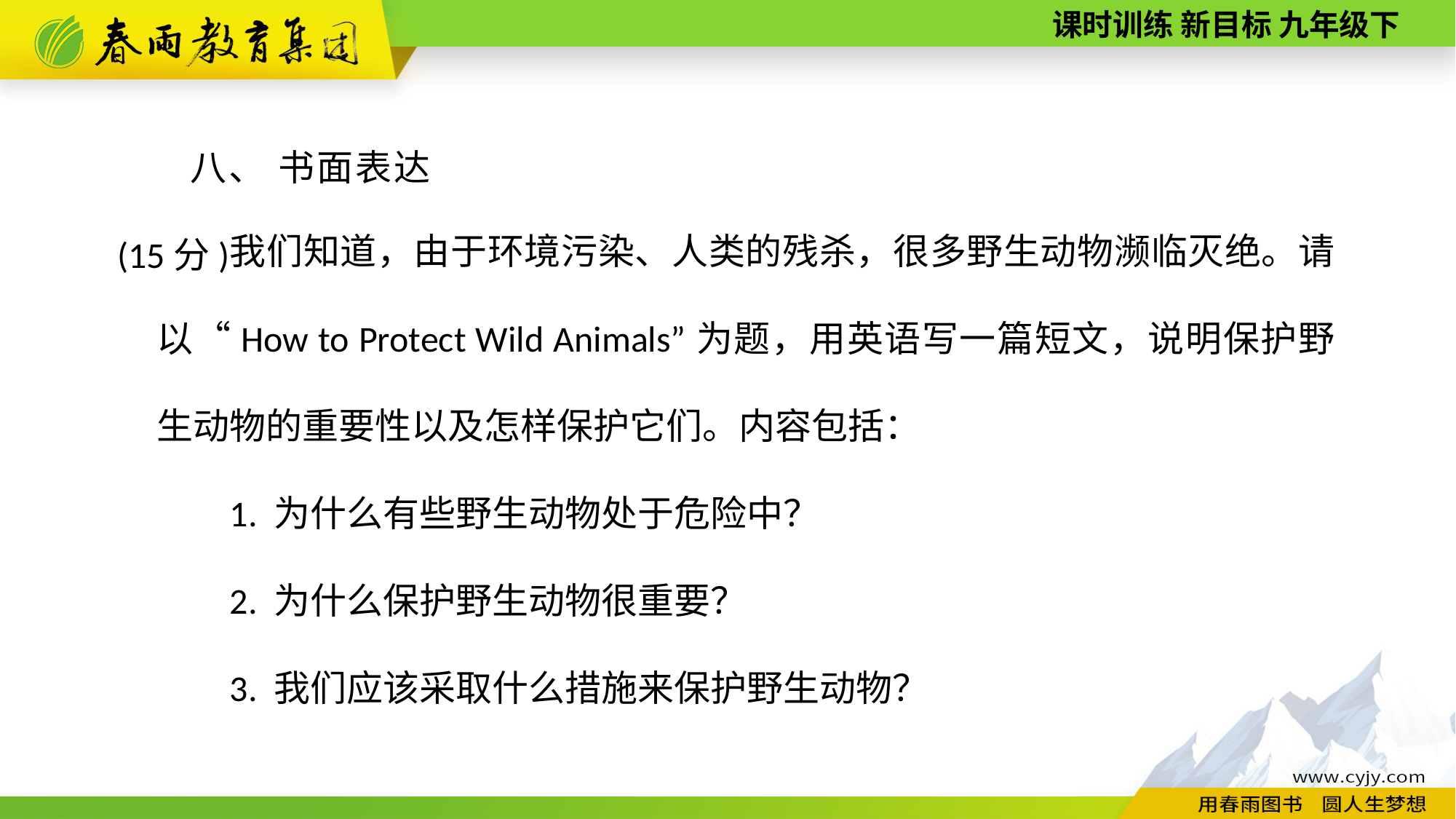

八、 书面表达(15分)
我们知道，由于环境污染、人类的残杀，很多野生动物濒临灭绝。请以“How to Protect Wild Animals”为题，用英语写一篇短文，说明保护野生动物的重要性以及怎样保护它们。内容包括：
1. 为什么有些野生动物处于危险中？
2. 为什么保护野生动物很重要？
3. 我们应该采取什么措施来保护野生动物？